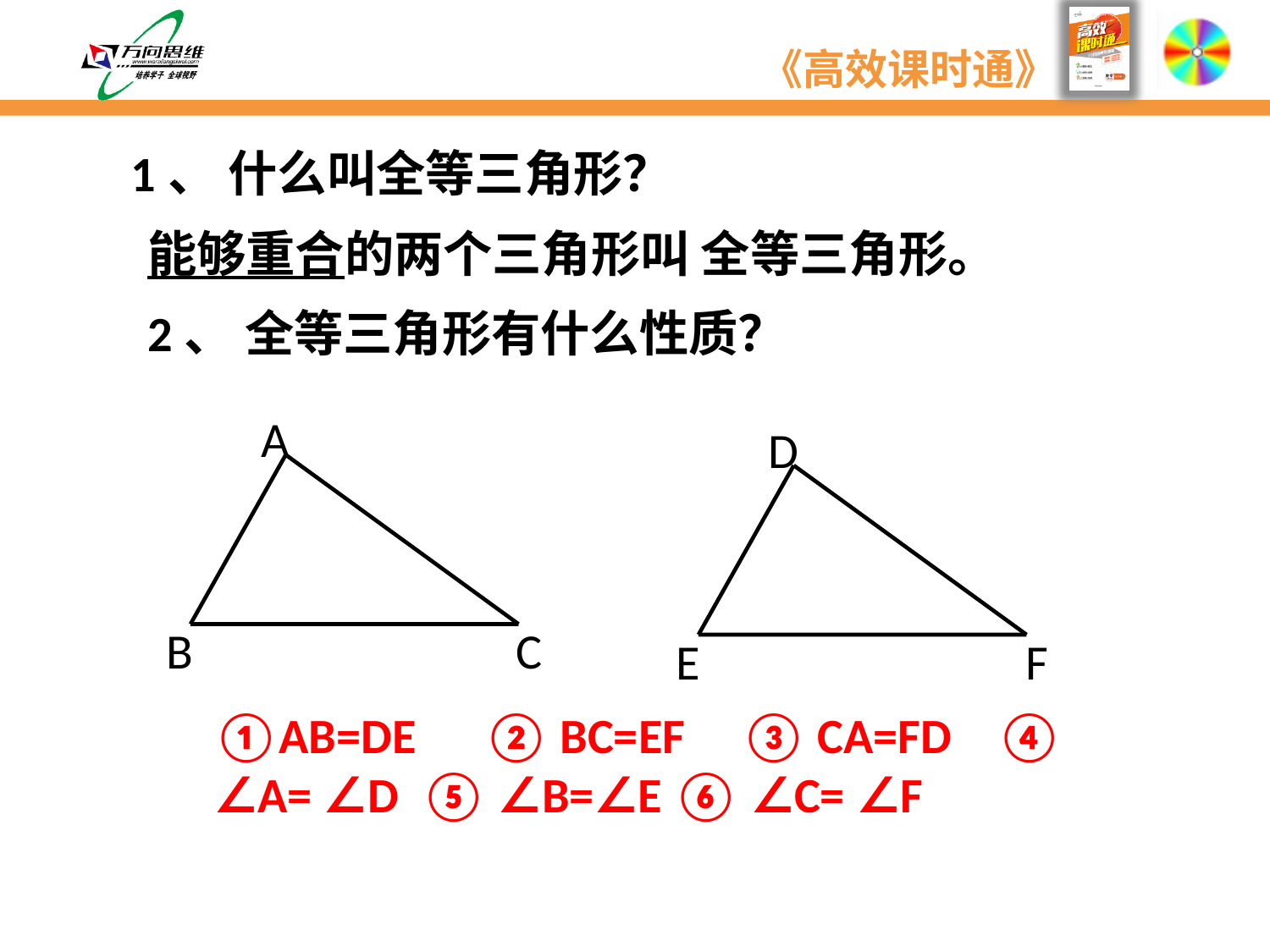

1、 什么叫全等三角形？
能够重合的两个三角形叫 全等三角形。
2、 全等三角形有什么性质？
A

B
C

D

E
F

①AB=DE      ② BC=EF     ③ CA=FD    ④ ∠A= ∠D  ⑤ ∠B=∠E ⑥ ∠C= ∠F